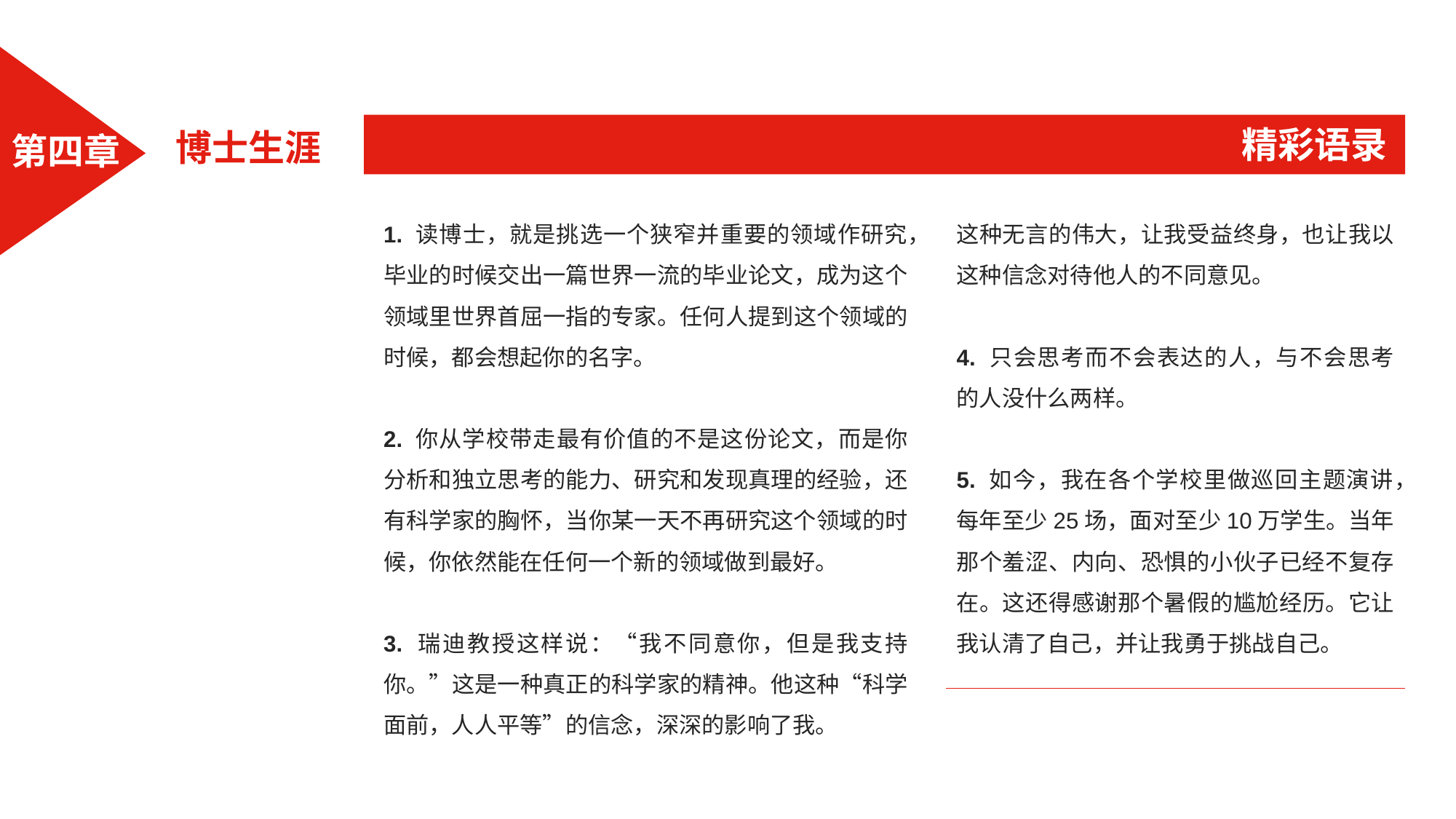

精彩语录
博士生涯
第四章
1. 读博士，就是挑选一个狭窄并重要的领域作研究，毕业的时候交出一篇世界一流的毕业论文，成为这个领域里世界首屈一指的专家。任何人提到这个领域的时候，都会想起你的名字。

2. 你从学校带走最有价值的不是这份论文，而是你分析和独立思考的能力、研究和发现真理的经验，还有科学家的胸怀，当你某一天不再研究这个领域的时候，你依然能在任何一个新的领域做到最好。

3. 瑞迪教授这样说：“我不同意你，但是我支持你。”这是一种真正的科学家的精神。他这种“科学面前，人人平等”的信念，深深的影响了我。
这种无言的伟大，让我受益终身，也让我以这种信念对待他人的不同意见。

4. 只会思考而不会表达的人，与不会思考的人没什么两样。

5. 如今，我在各个学校里做巡回主题演讲，每年至少25场，面对至少10万学生。当年那个羞涩、内向、恐惧的小伙子已经不复存在。这还得感谢那个暑假的尴尬经历。它让我认清了自己，并让我勇于挑战自己。